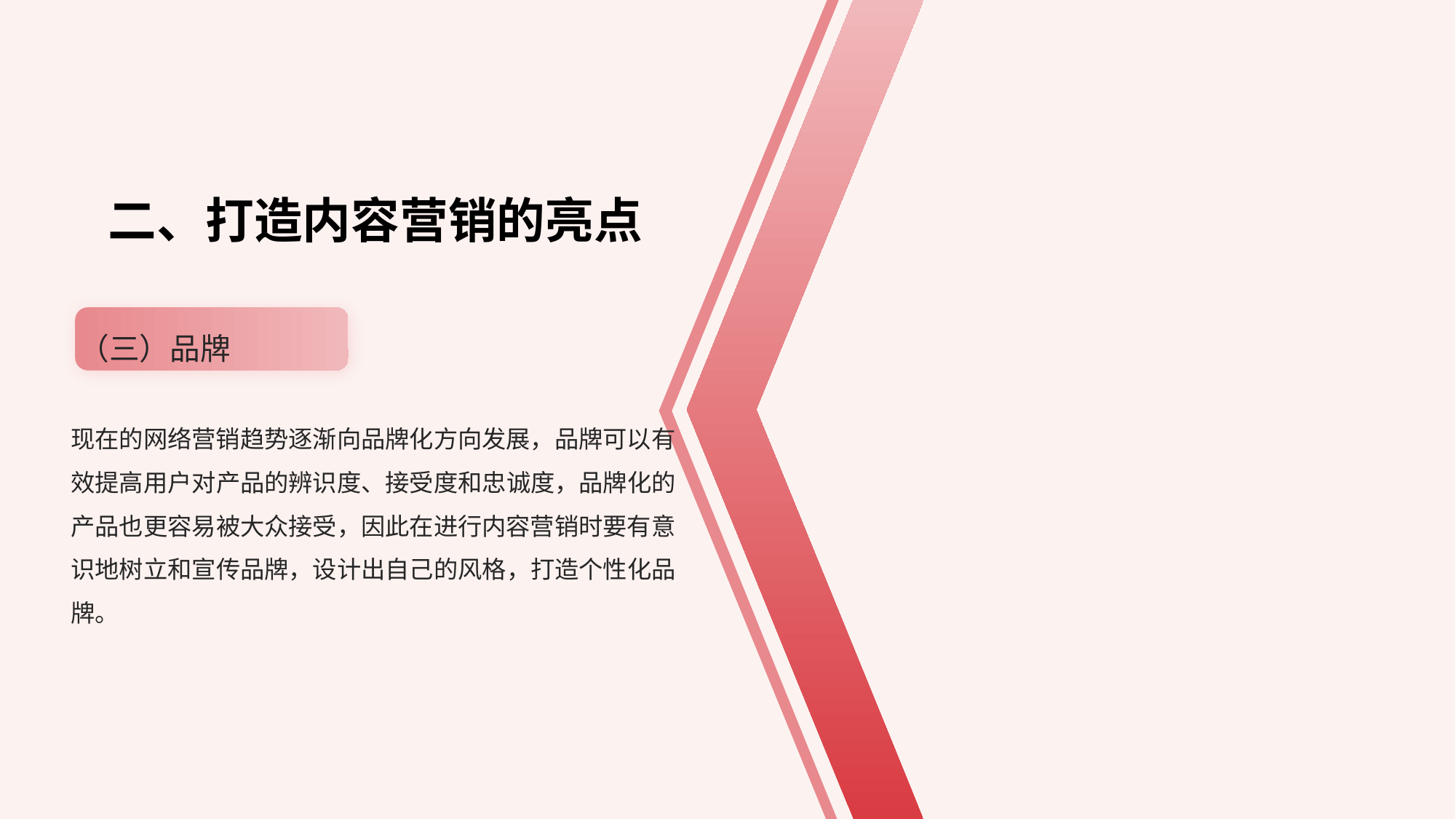

# 二、打造内容营销的亮点
（三）品牌
现在的网络营销趋势逐渐向品牌化方向发展，品牌可以有效提高用户对产品的辨识度、接受度和忠诚度，品牌化的产品也更容易被大众接受，因此在进行内容营销时要有意识地树立和宣传品牌，设计出自己的风格，打造个性化品牌。